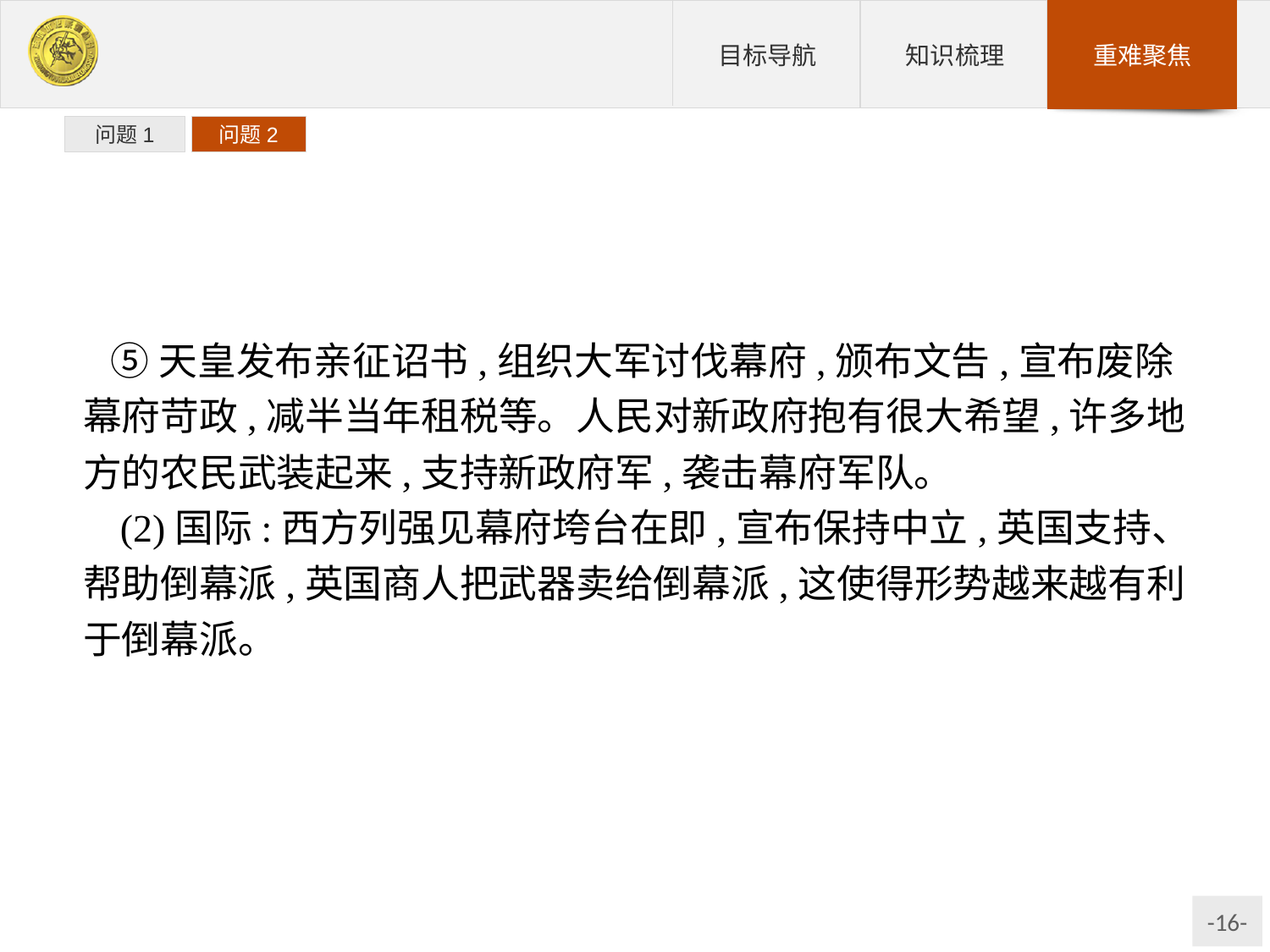

问题1
问题2
⑤天皇发布亲征诏书,组织大军讨伐幕府,颁布文告,宣布废除幕府苛政,减半当年租税等。人民对新政府抱有很大希望,许多地方的农民武装起来,支持新政府军,袭击幕府军队。
(2)国际:西方列强见幕府垮台在即,宣布保持中立,英国支持、帮助倒幕派,英国商人把武器卖给倒幕派,这使得形势越来越有利于倒幕派。